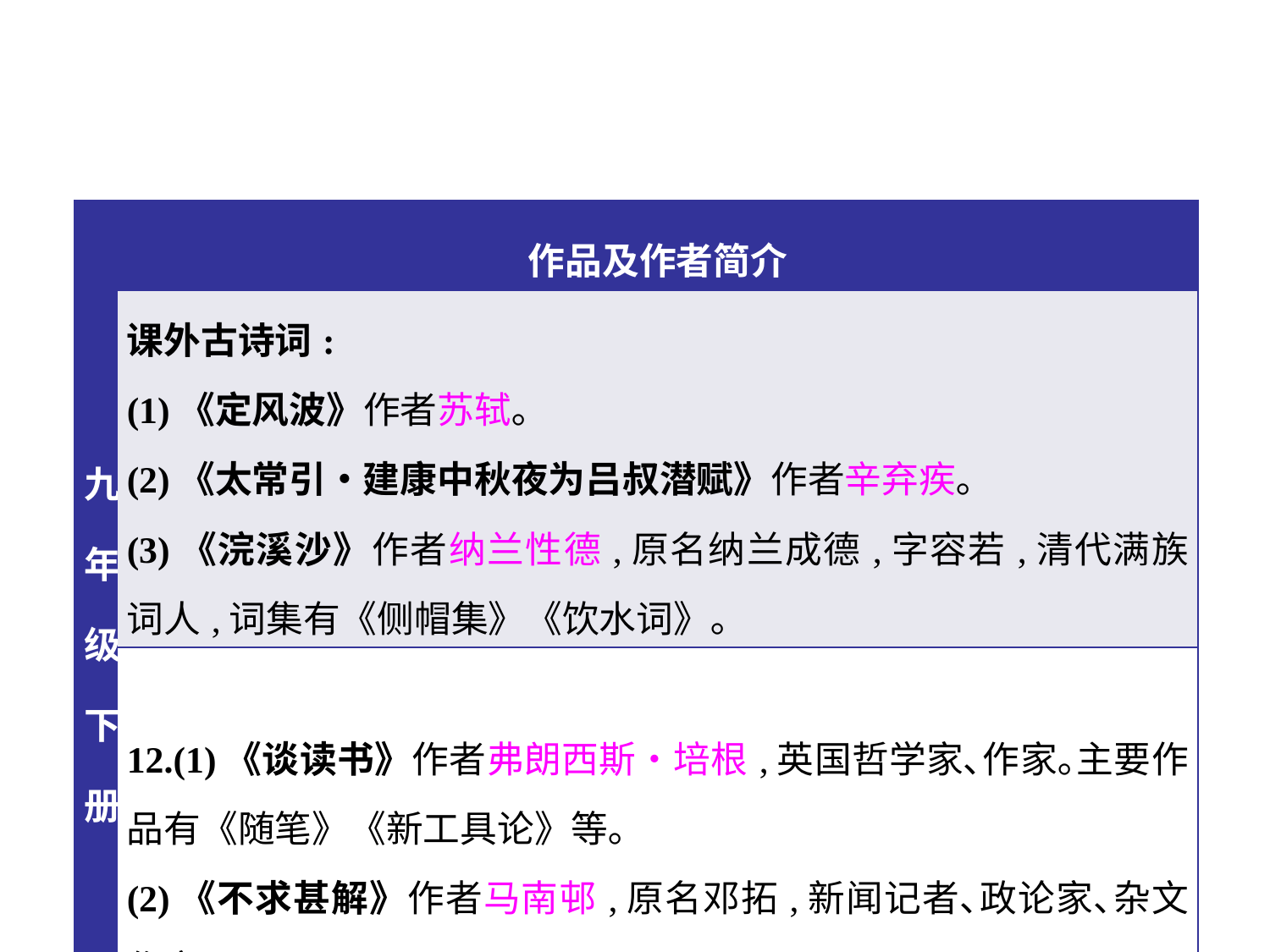

| 九年级下册 | 作品及作者简介 |
| --- | --- |
|  | 课外古诗词: (1)《定风波》作者苏轼｡ (2)《太常引•建康中秋夜为吕叔潜赋》作者辛弃疾｡ (3)《浣溪沙》作者纳兰性德,原名纳兰成德,字容若,清代满族词人,词集有《侧帽集》《饮水词》｡ |
|  | 12.(1)《谈读书》作者弗朗西斯•培根,英国哲学家､作家｡主要作品有《随笔》《新工具论》等｡ (2)《不求甚解》作者马南邨,原名邓拓,新闻记者､政论家､杂文作家｡ |